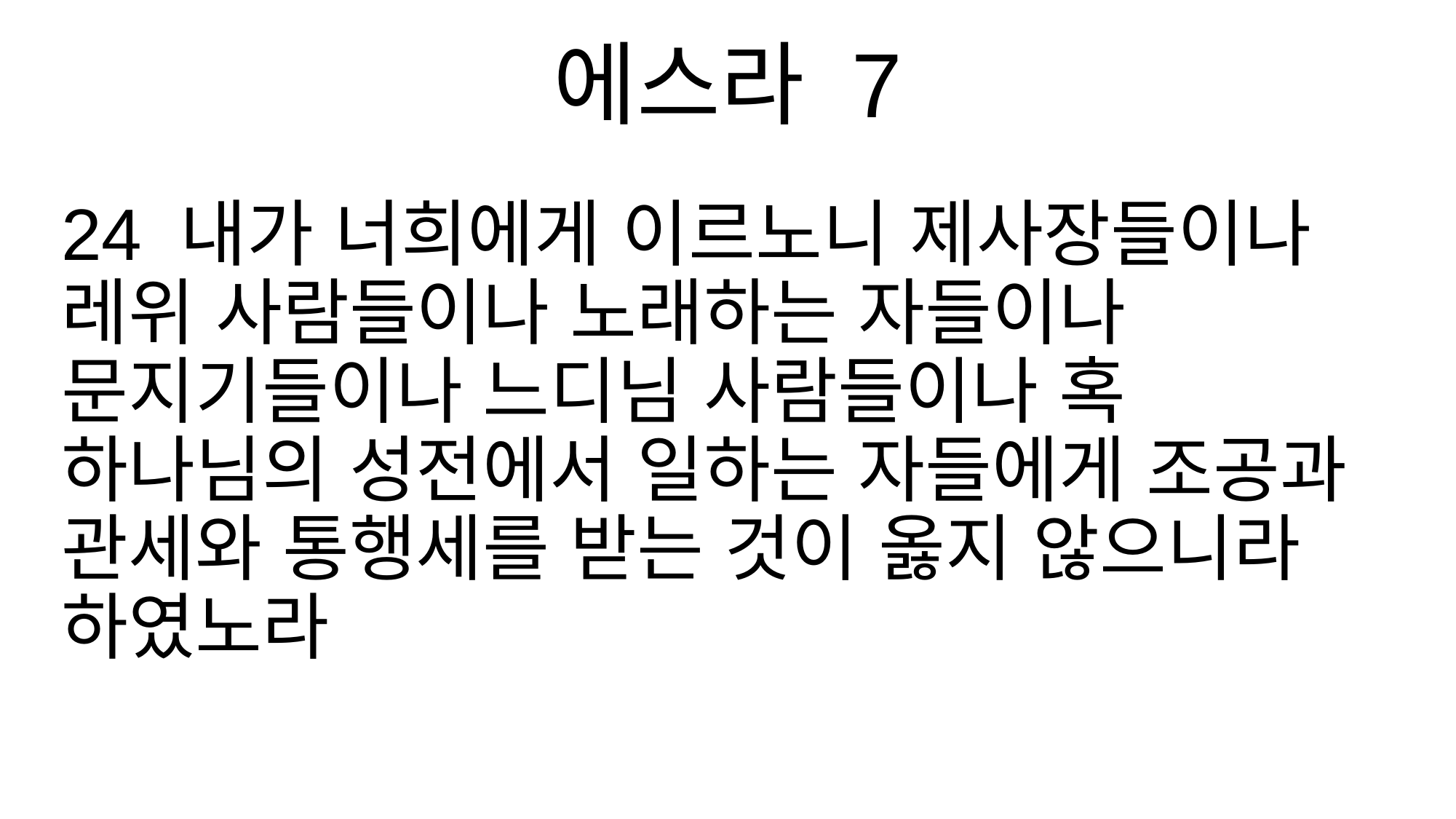

에스라 7
24 내가 너희에게 이르노니 제사장들이나 레위 사람들이나 노래하는 자들이나 문지기들이나 느디님 사람들이나 혹 하나님의 성전에서 일하는 자들에게 조공과 관세와 통행세를 받는 것이 옳지 않으니라 하였노라